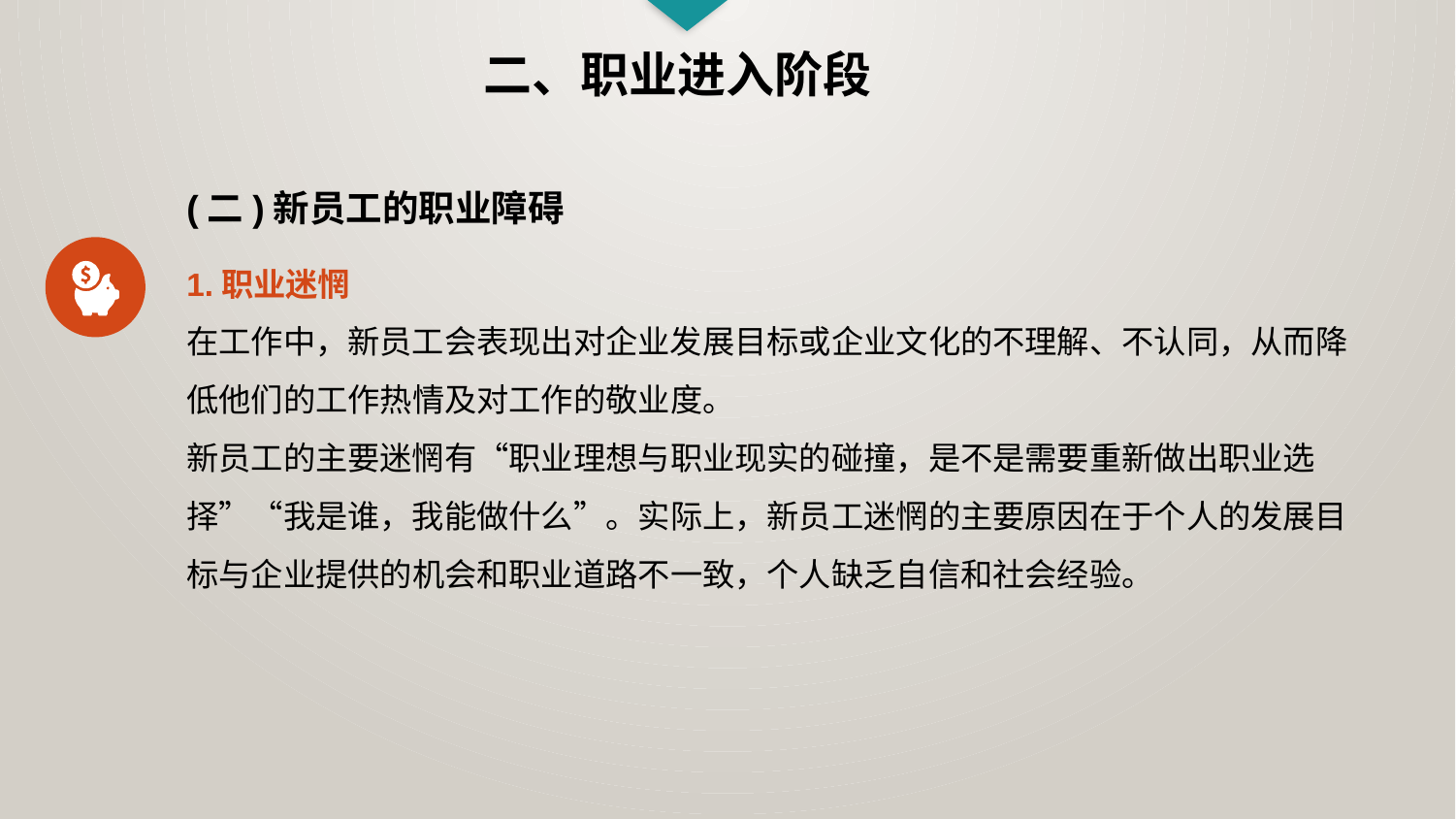

二、职业进入阶段
(二)新员工的职业障碍

1.职业迷惘
在工作中，新员工会表现出对企业发展目标或企业文化的不理解、不认同，从而降低他们的工作热情及对工作的敬业度。
新员工的主要迷惘有“职业理想与职业现实的碰撞，是不是需要重新做出职业选择”“我是谁，我能做什么”。实际上，新员工迷惘的主要原因在于个人的发展目标与企业提供的机会和职业道路不一致，个人缺乏自信和社会经验。

31